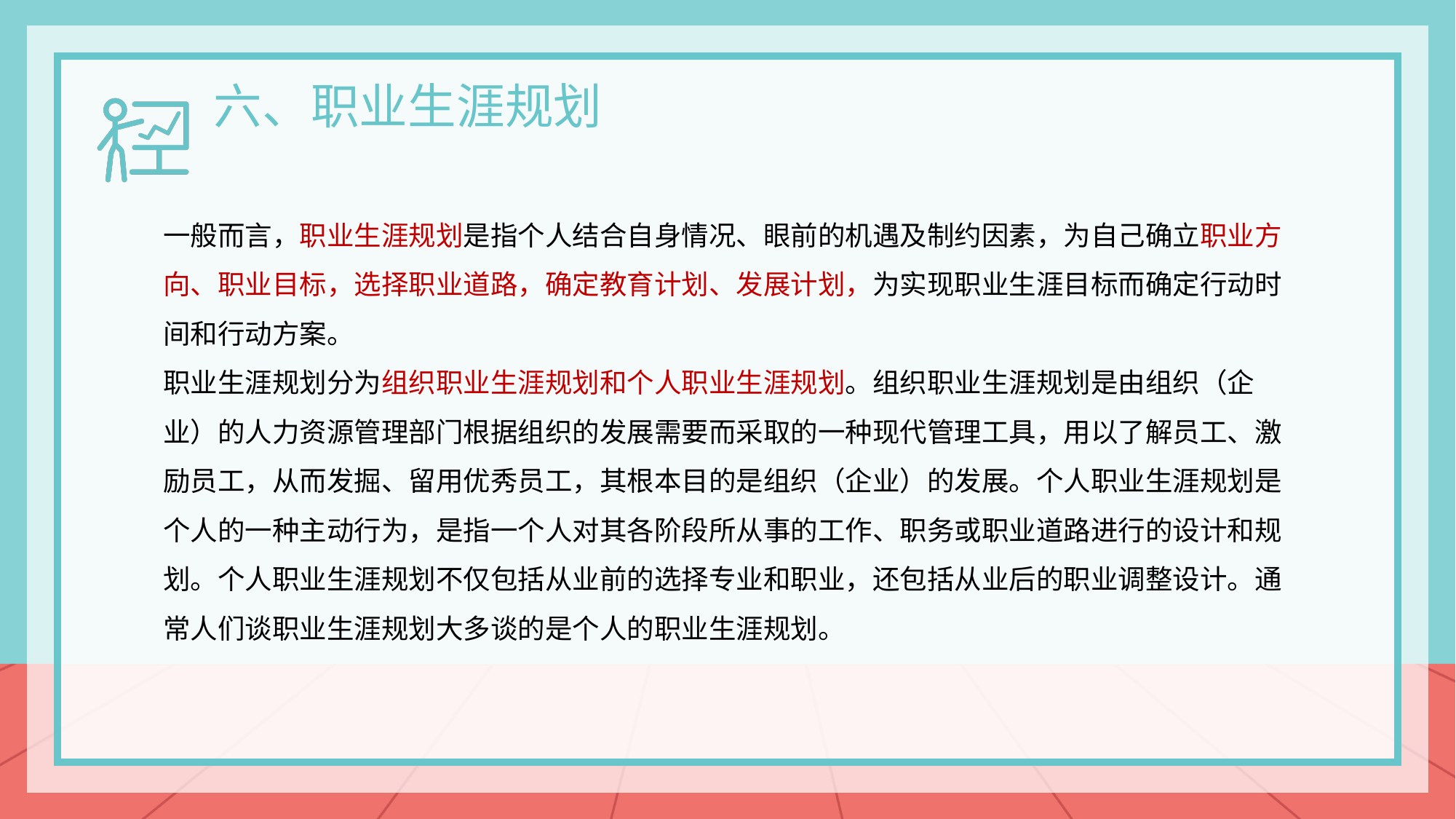

六、职业生涯规划
一般而言，职业生涯规划是指个人结合自身情况、眼前的机遇及制约因素，为自己确立职业方向、职业目标，选择职业道路，确定教育计划、发展计划，为实现职业生涯目标而确定行动时间和行动方案。
职业生涯规划分为组织职业生涯规划和个人职业生涯规划。组织职业生涯规划是由组织（企业）的人力资源管理部门根据组织的发展需要而采取的一种现代管理工具，用以了解员工、激励员工，从而发掘、留用优秀员工，其根本目的是组织（企业）的发展。个人职业生涯规划是个人的一种主动行为，是指一个人对其各阶段所从事的工作、职务或职业道路进行的设计和规划。个人职业生涯规划不仅包括从业前的选择专业和职业，还包括从业后的职业调整设计。通常人们谈职业生涯规划大多谈的是个人的职业生涯规划。